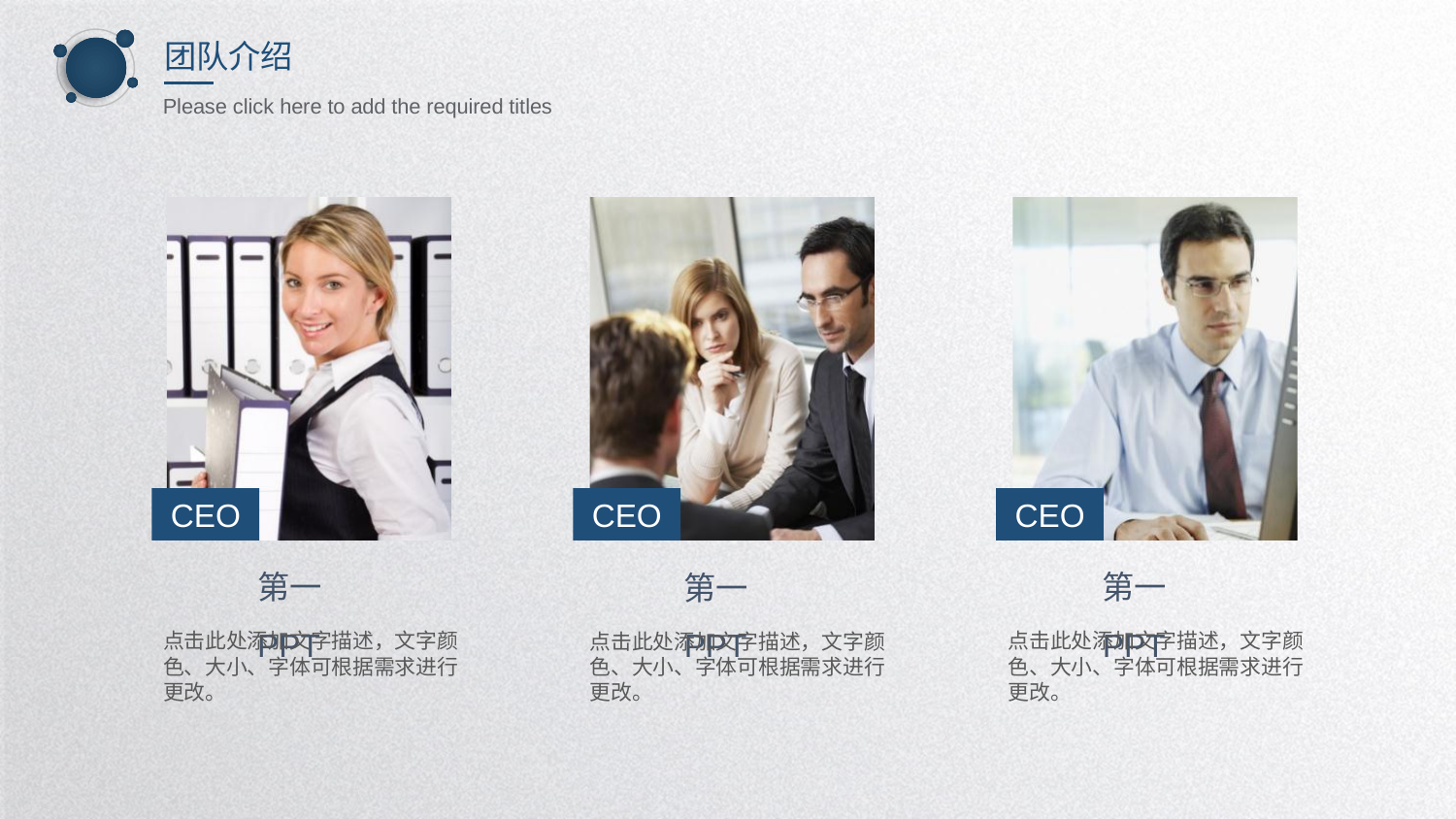

团队介绍
Please click here to add the required titles

CEO
CEO
CEO
第一PPT
第一PPT
第一PPT
点击此处添加文字描述，文字颜色、大小、字体可根据需求进行更改。
点击此处添加文字描述，文字颜色、大小、字体可根据需求进行更改。
点击此处添加文字描述，文字颜色、大小、字体可根据需求进行更改。